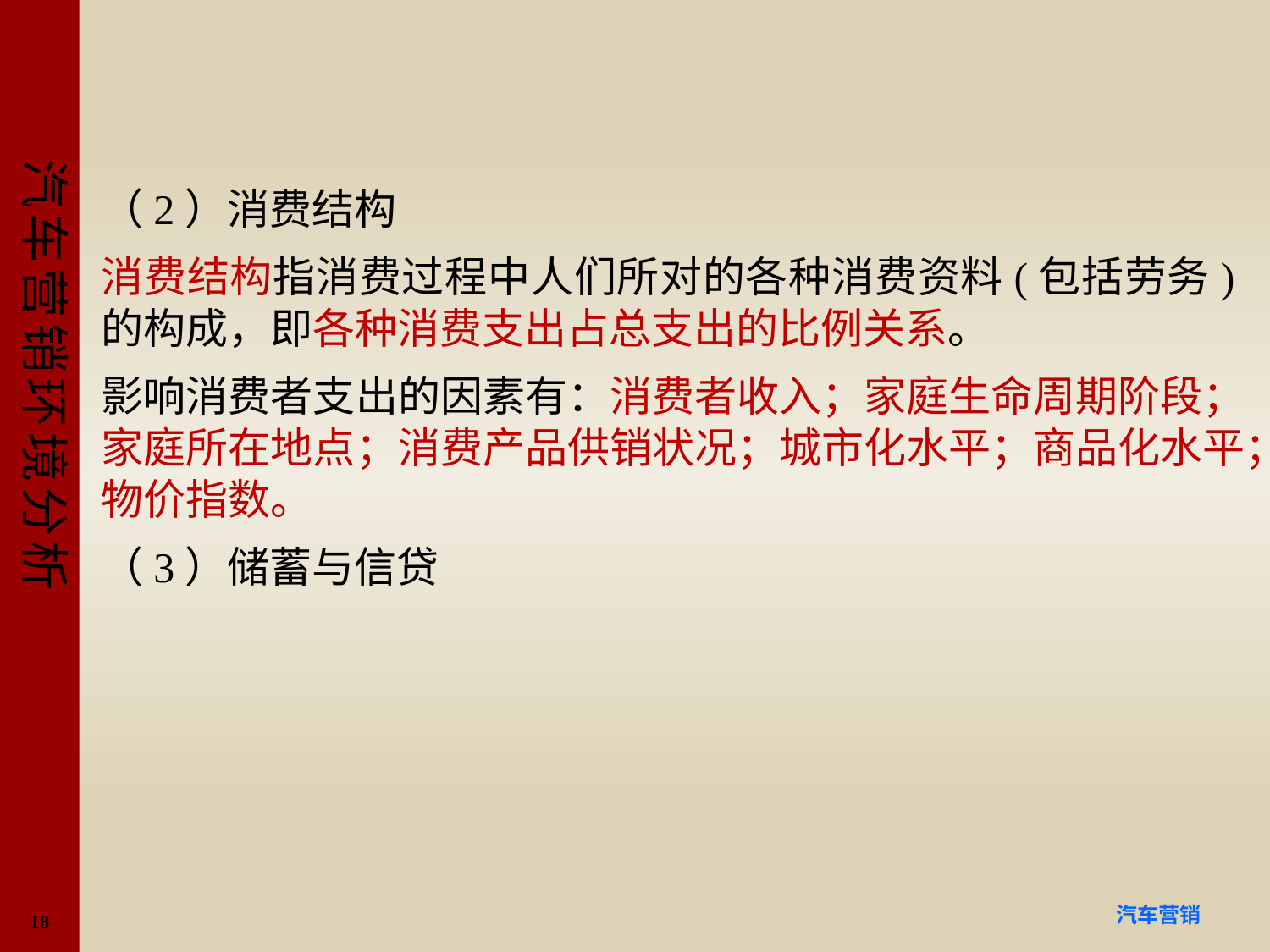

#
（2）消费结构
消费结构指消费过程中人们所对的各种消费资料(包括劳务)的构成，即各种消费支出占总支出的比例关系。
影响消费者支出的因素有：消费者收入；家庭生命周期阶段；家庭所在地点；消费产品供销状况；城市化水平；商品化水平；物价指数。
（3）储蓄与信贷

18